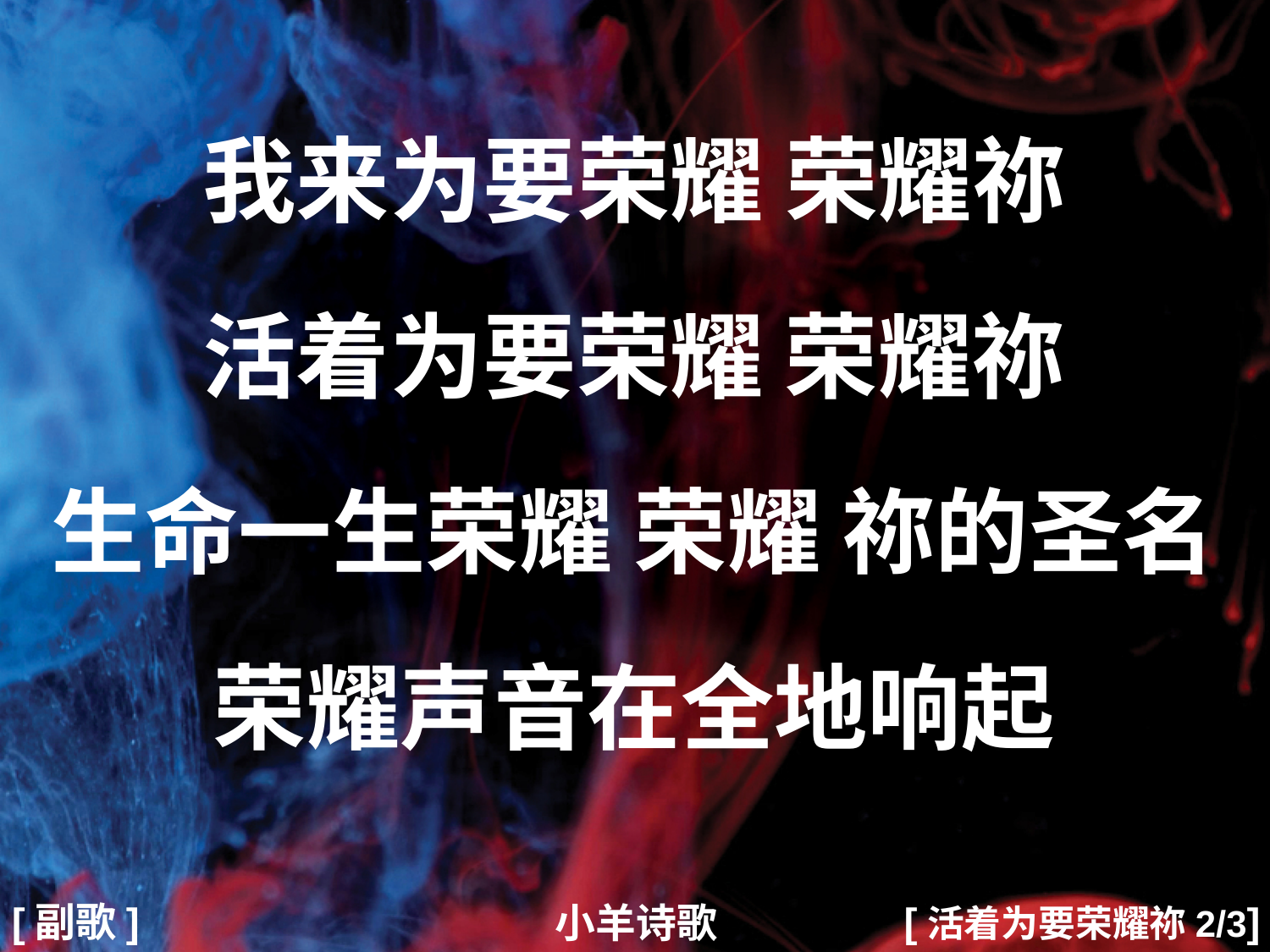

我来为要荣耀 荣耀祢

活着为要荣耀 荣耀祢

生命一生荣耀 荣耀 祢的圣名

荣耀声音在全地响起

#

[活着为要荣耀祢2/3]
[副歌]
小羊诗歌